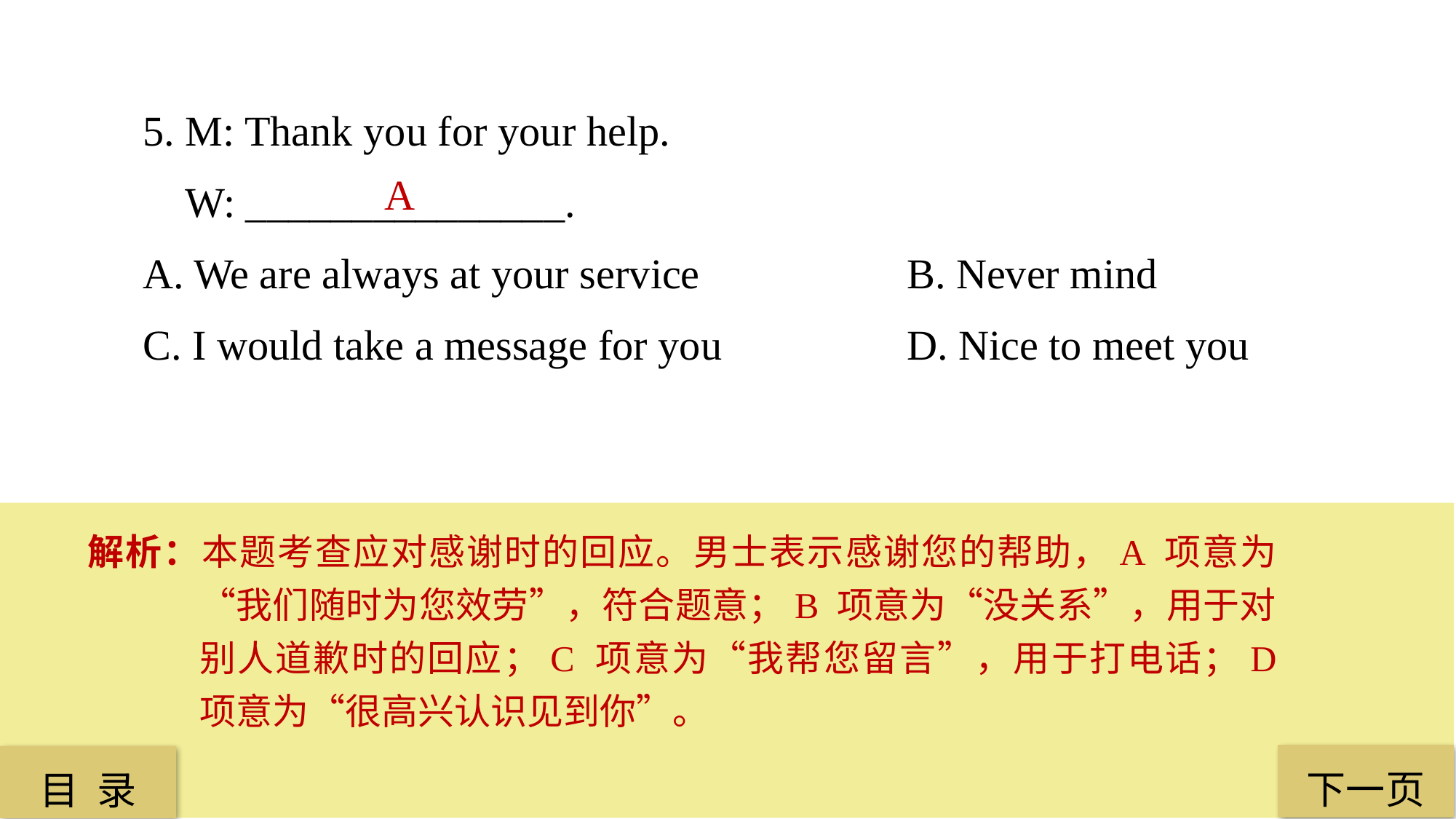

5. M: Thank you for your help.
    W: _______________.
A. We are always at your service 		B. Never mind
C. I would take a message for you 		D. Nice to meet you
 A
解析：本题考查应对感谢时的回应。男士表示感谢您的帮助，A 项意为“我们随时为您效劳”，符合题意；B 项意为“没关系”，用于对别人道歉时的回应；C 项意为“我帮您留言”，用于打电话；D 项意为“很高兴认识见到你”。